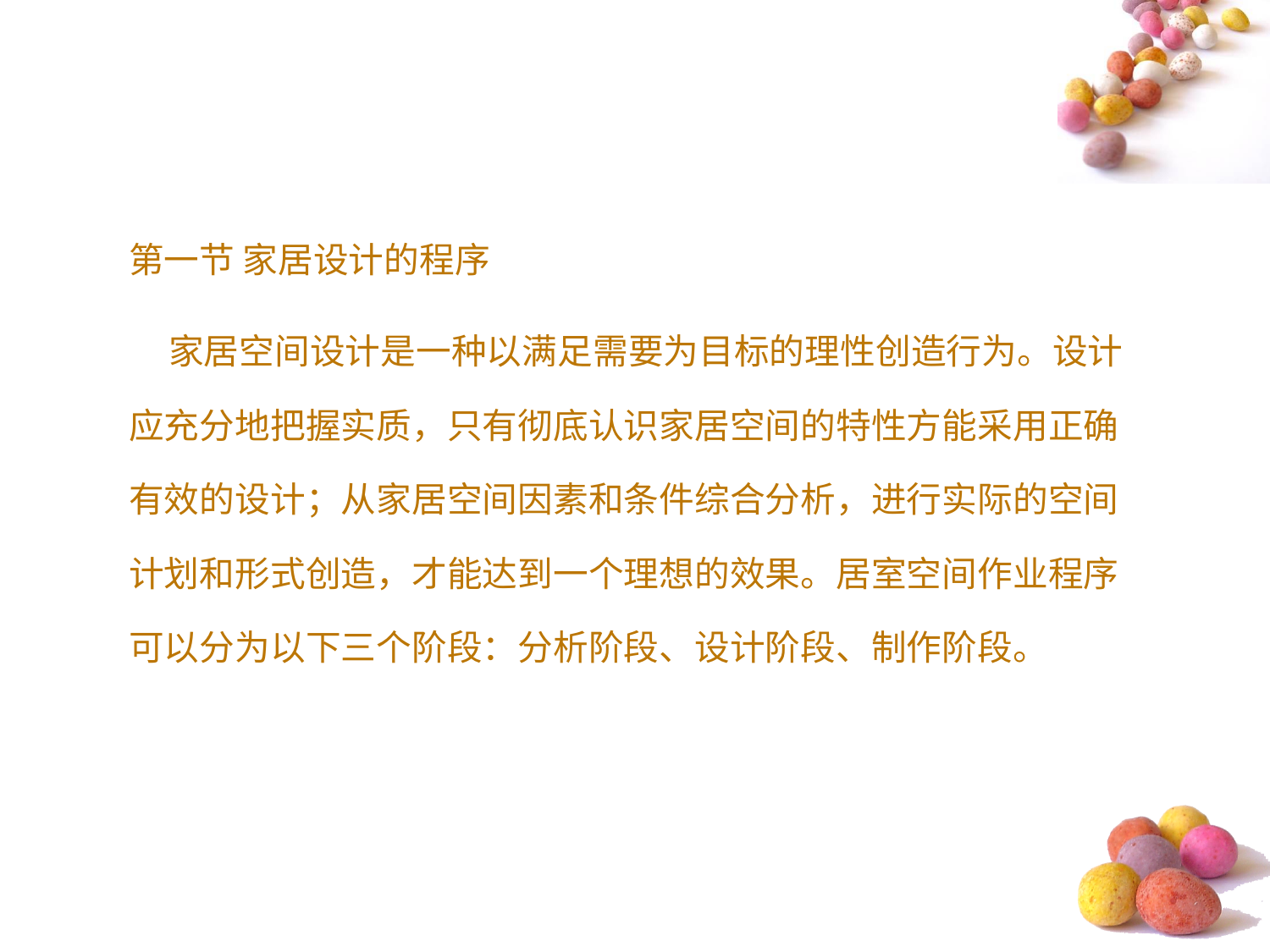

第一节 家居设计的程序
    家居空间设计是一种以满足需要为目标的理性创造行为。设计应充分地把握实质，只有彻底认识家居空间的特性方能采用正确有效的设计；从家居空间因素和条件综合分析，进行实际的空间计划和形式创造，才能达到一个理想的效果。居室空间作业程序可以分为以下三个阶段：分析阶段、设计阶段、制作阶段。